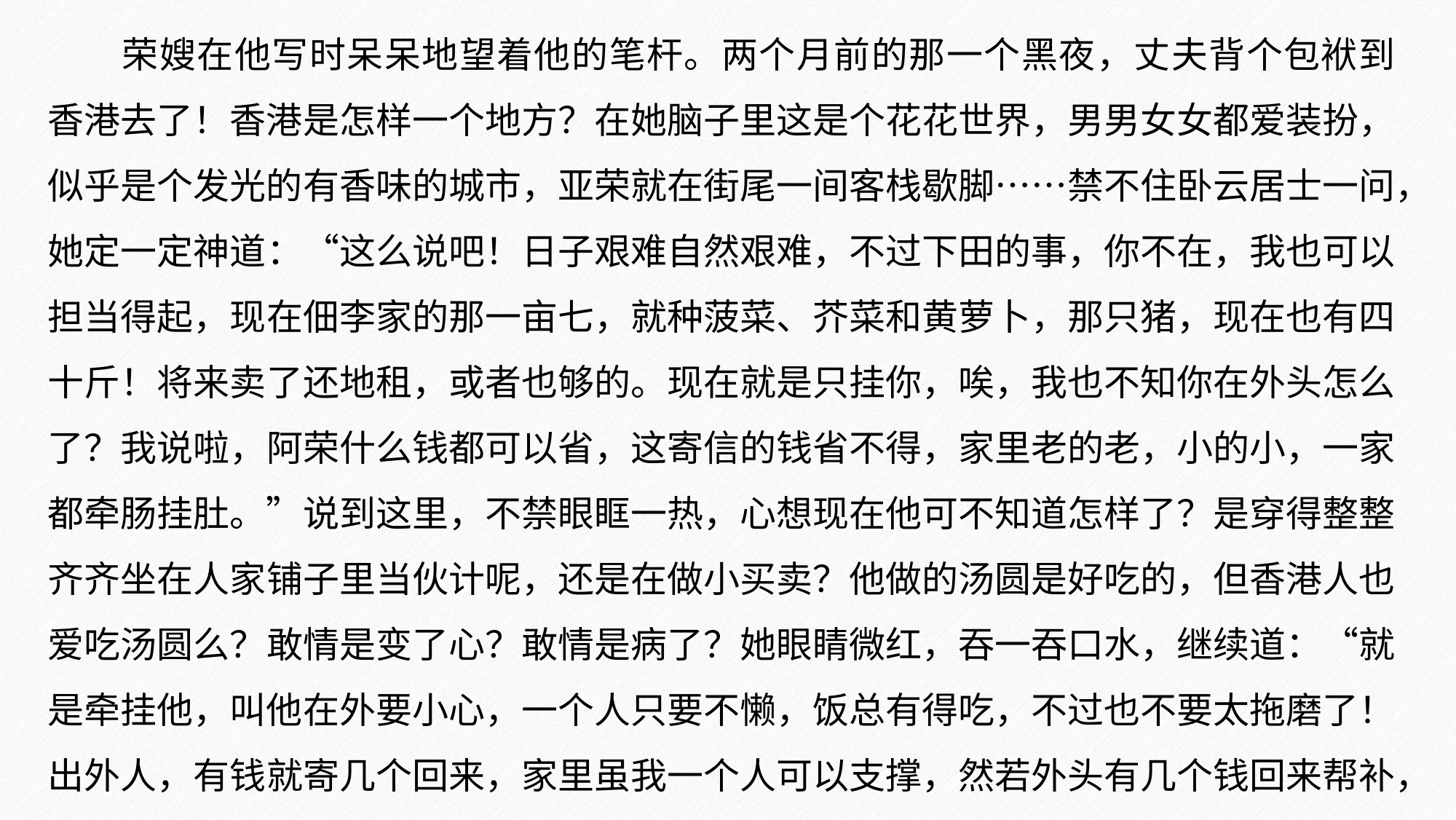

荣嫂在他写时呆呆地望着他的笔杆。两个月前的那一个黑夜，丈夫背个包袱到香港去了！香港是怎样一个地方？在她脑子里这是个花花世界，男男女女都爱装扮，似乎是个发光的有香味的城市，亚荣就在街尾一间客栈歇脚……禁不住卧云居士一问，她定一定神道：“这么说吧！日子艰难自然艰难，不过下田的事，你不在，我也可以担当得起，现在佃李家的那一亩七，就种菠菜、芥菜和黄萝卜，那只猪，现在也有四十斤！将来卖了还地租，或者也够的。现在就是只挂你，唉，我也不知你在外头怎么了？我说啦，阿荣什么钱都可以省，这寄信的钱省不得，家里老的老，小的小，一家都牵肠挂肚。”说到这里，不禁眼眶一热，心想现在他可不知道怎样了？是穿得整整齐齐坐在人家铺子里当伙计呢，还是在做小买卖？他做的汤圆是好吃的，但香港人也爱吃汤圆么？敢情是变了心？敢情是病了？她眼睛微红，吞一吞口水，继续道：“就是牵挂他，叫他在外要小心，一个人只要不懒，饭总有得吃，不过也不要太拖磨了！出外人，有钱就寄几个回来，家里虽我一个人可以支撑，然若外头有几个钱回来帮补，